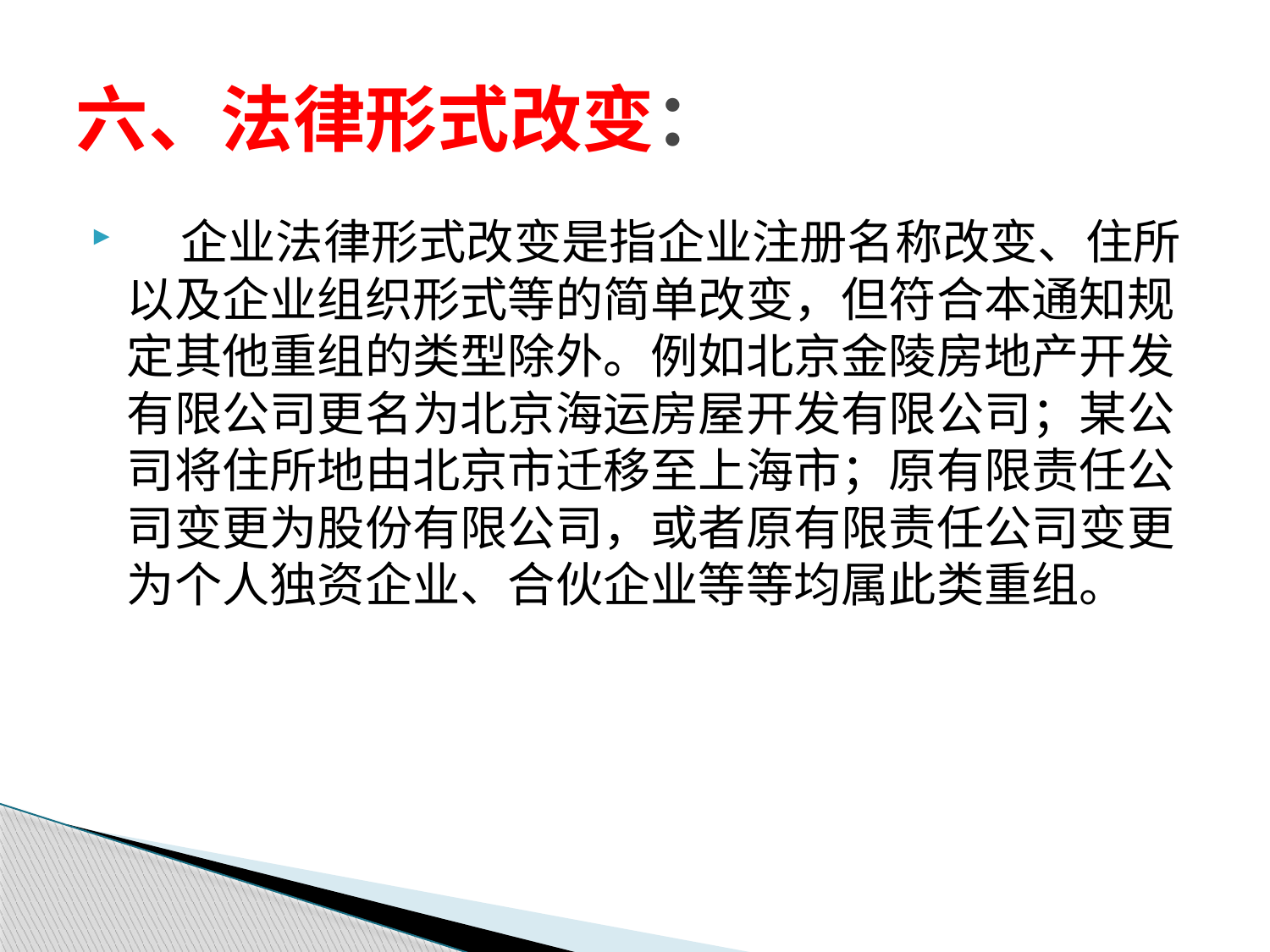

# 六、法律形式改变：
    企业法律形式改变是指企业注册名称改变、住所以及企业组织形式等的简单改变，但符合本通知规定其他重组的类型除外。例如北京金陵房地产开发有限公司更名为北京海运房屋开发有限公司；某公司将住所地由北京市迁移至上海市；原有限责任公司变更为股份有限公司，或者原有限责任公司变更为个人独资企业、合伙企业等等均属此类重组。